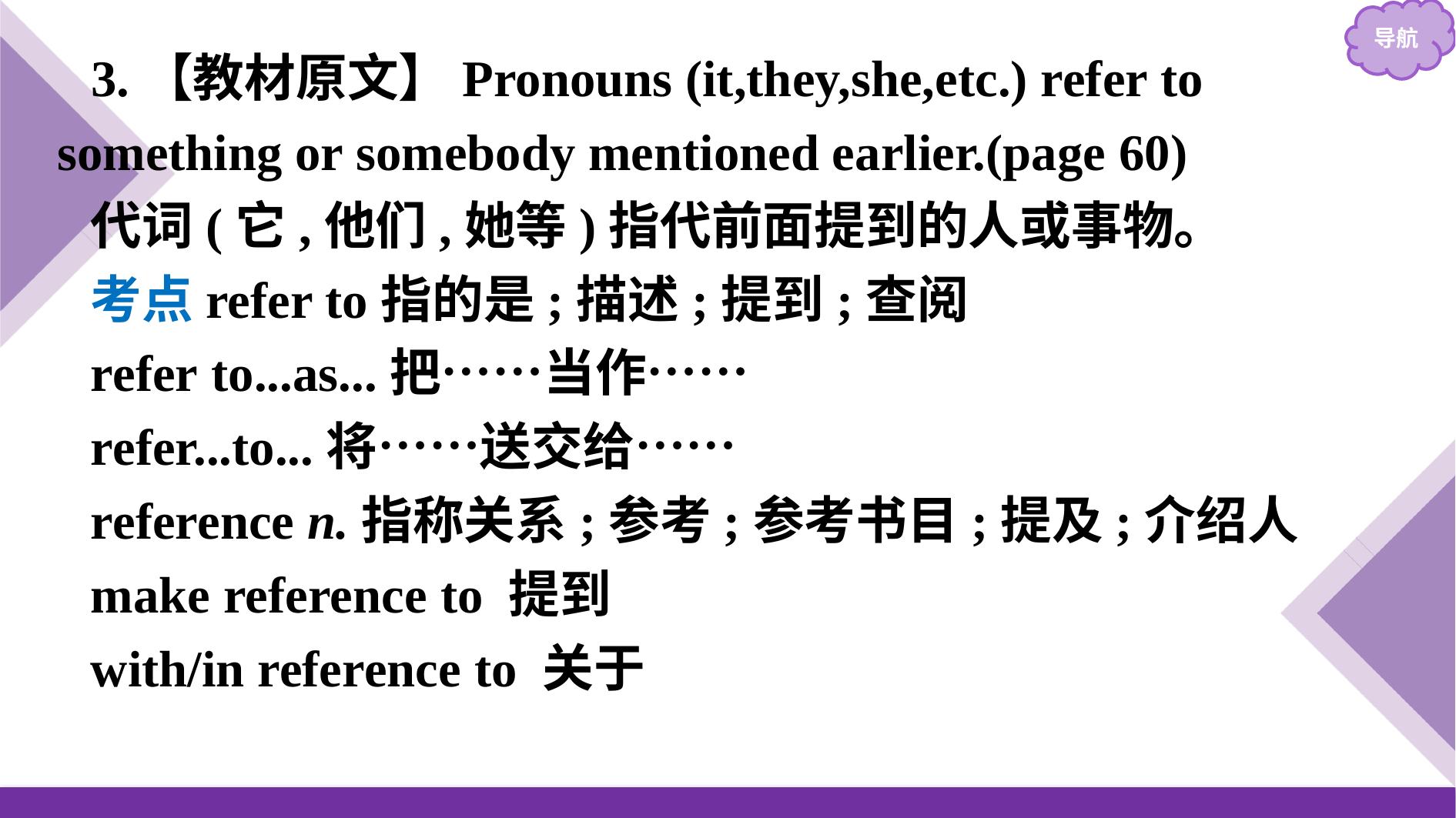

3.【教材原文】Pronouns (it,they,she,etc.) refer to something or somebody mentioned earlier.(page 60)
代词(它,他们,她等)指代前面提到的人或事物。
考点refer to指的是;描述;提到;查阅
refer to...as...把……当作……
refer...to...将……送交给……
reference n.指称关系;参考;参考书目;提及;介绍人
make reference to 提到
with/in reference to 关于